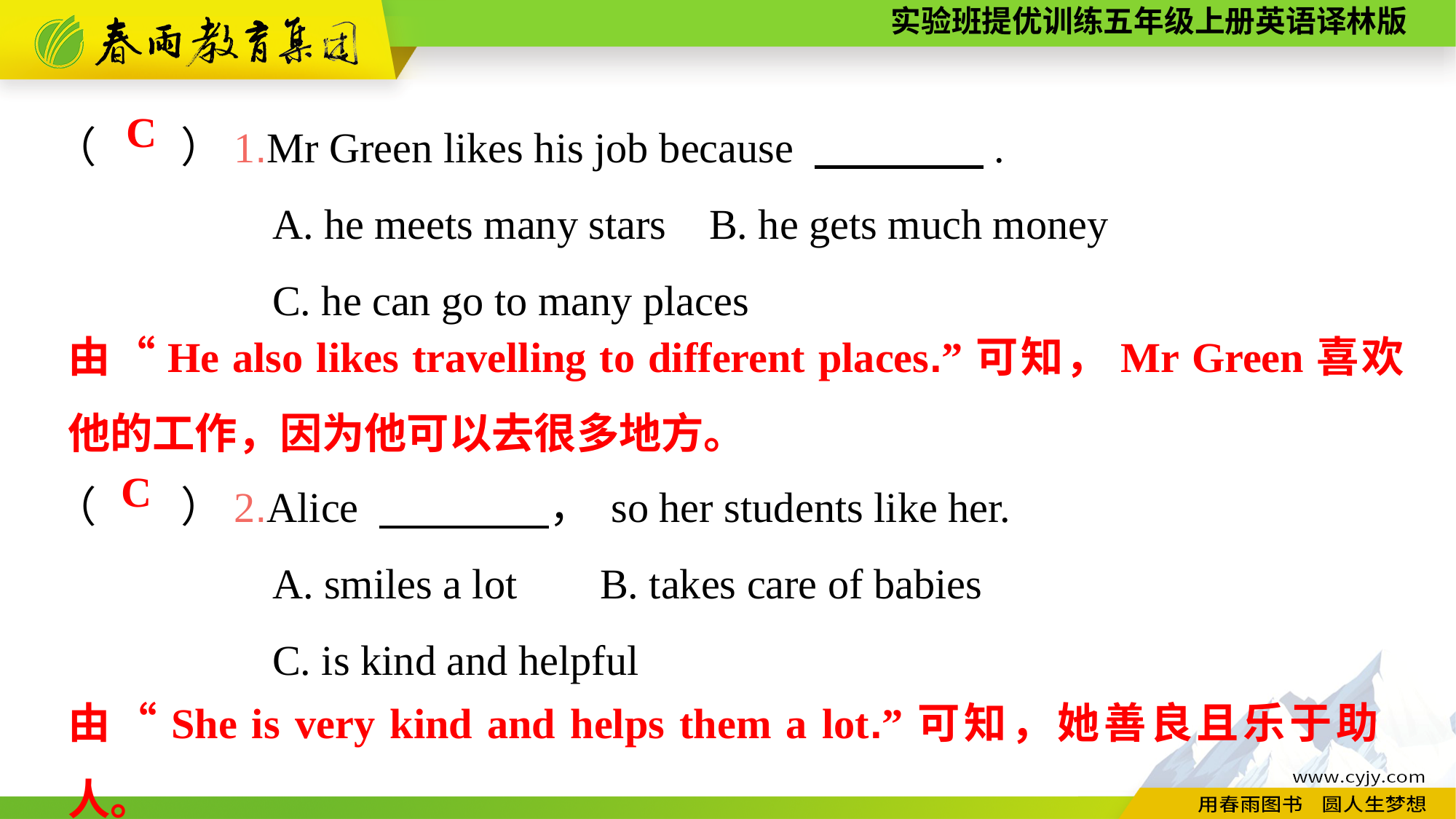

（　　）1.Mr Green likes his job because 　　　　.
		A. he meets many stars	B. he gets much money
		C. he can go to many places

（　　）2.Alice 　　　　， so her students like her.
		A. smiles a lot	B. takes care of babies
		C. is kind and helpful
C
由“He also likes travelling to different places.”可知，Mr Green喜欢他的工作，因为他可以去很多地方。
C
由“She is very kind and helps them a lot.”可知，她善良且乐于助人。